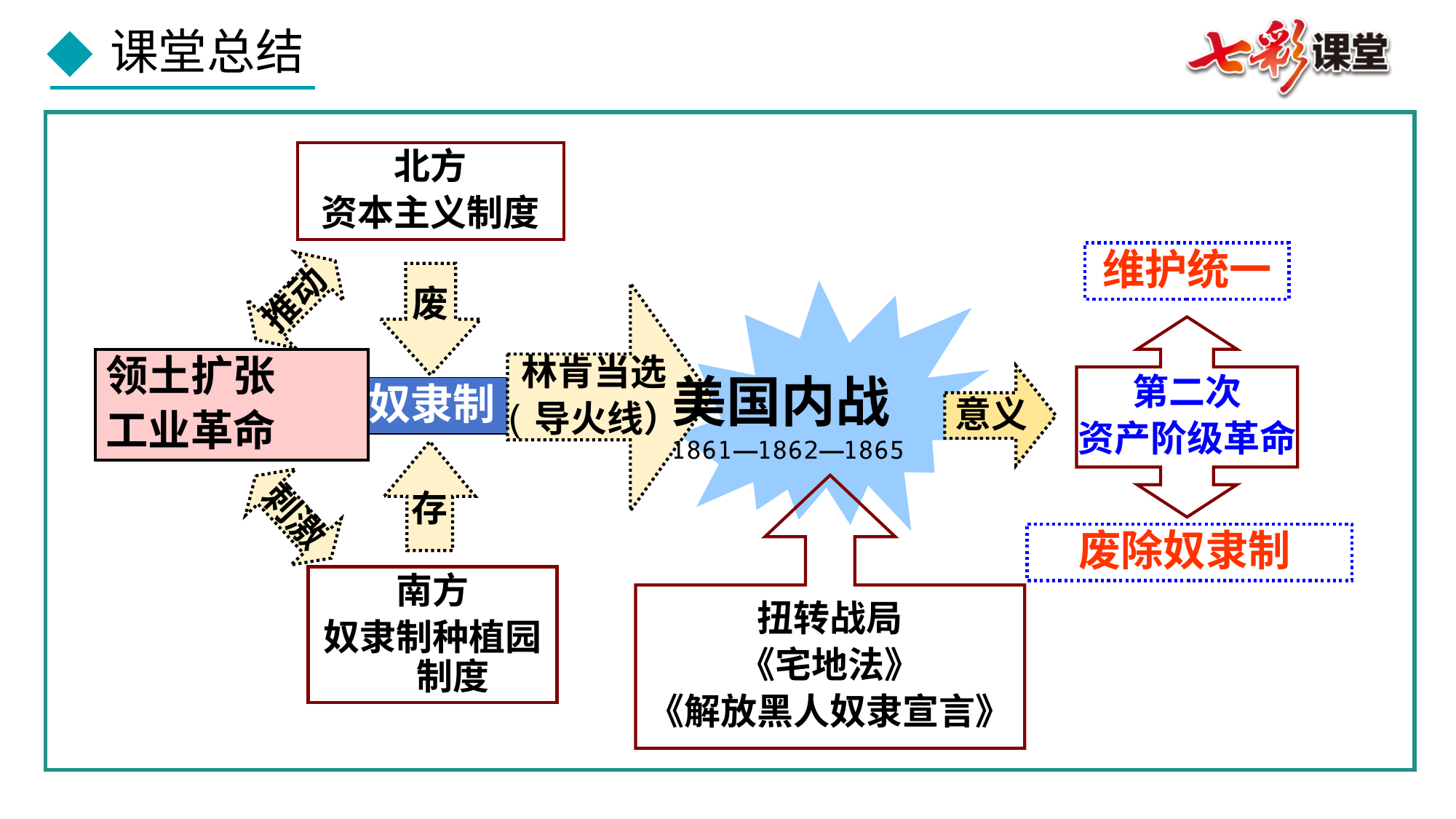

北方
资本主义制度
维护统一

废
推动
林肯当选
(导火线）
第二次
资产阶级革命
领土扩张
工业革命
意义
美国内战
1861—1862—1865
奴隶制
存
扭转战局
《宅地法》
《解放黑人奴隶宣言》
刺激
废除奴隶制
南方
奴隶制种植园制度